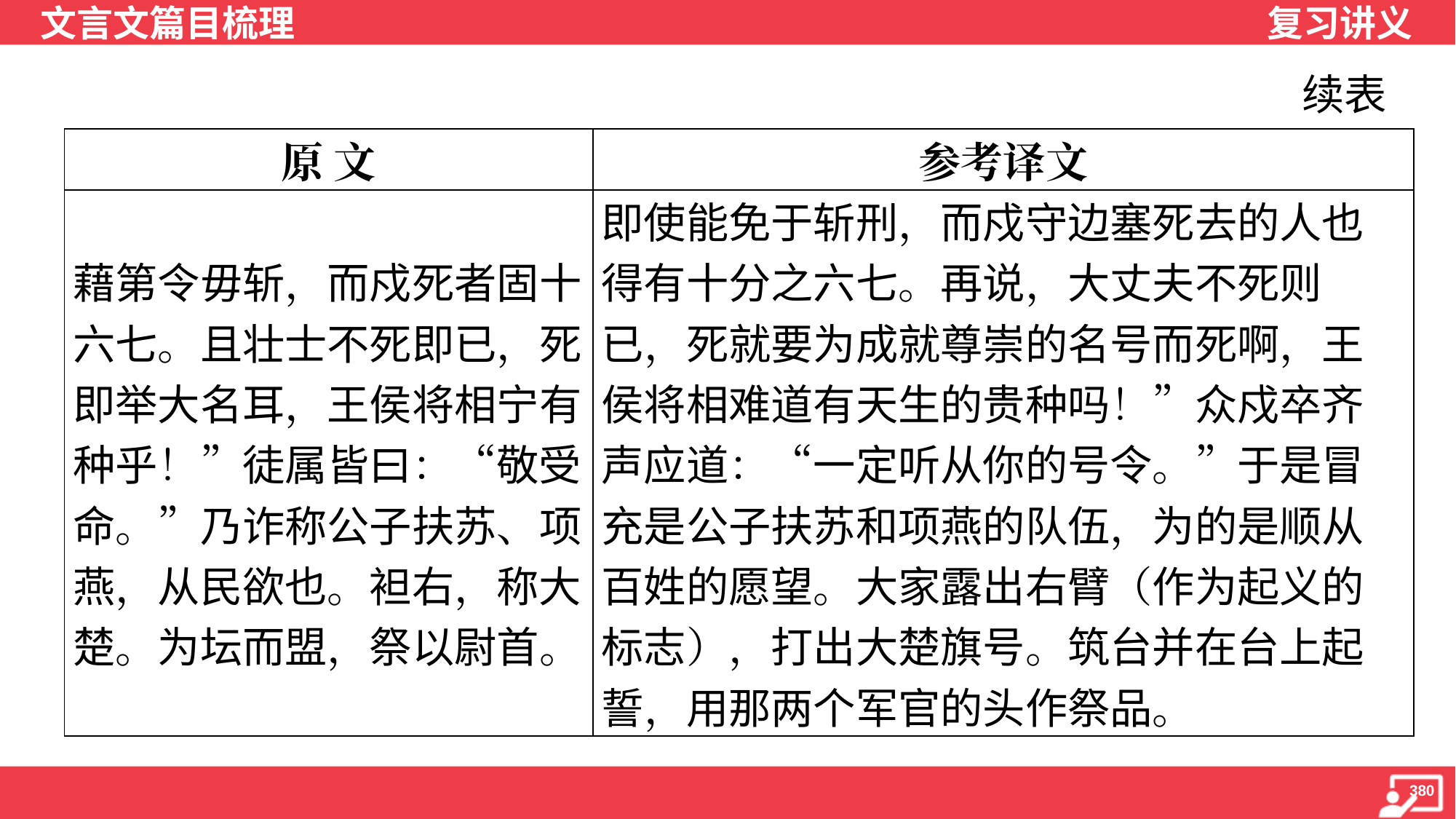

续表
| 原 文 | 参考译文 |
| --- | --- |
| 藉第令毋斩，而戍死者固十六七。且壮士不死即已，死即举大名耳，王侯将相宁有种乎！”徒属皆曰：“敬受命。”乃诈称公子扶苏、项燕，从民欲也。袒右，称大楚。为坛而盟，祭以尉首。 | 即使能免于斩刑，而戍守边塞死去的人也得有十分之六七。再说，大丈夫不死则已，死就要为成就尊崇的名号而死啊，王侯将相难道有天生的贵种吗！”众戍卒齐声应道：“一定听从你的号令。”于是冒充是公子扶苏和项燕的队伍，为的是顺从百姓的愿望。大家露出右臂（作为起义的标志），打出大楚旗号。筑台并在台上起誓，用那两个军官的头作祭品。 |